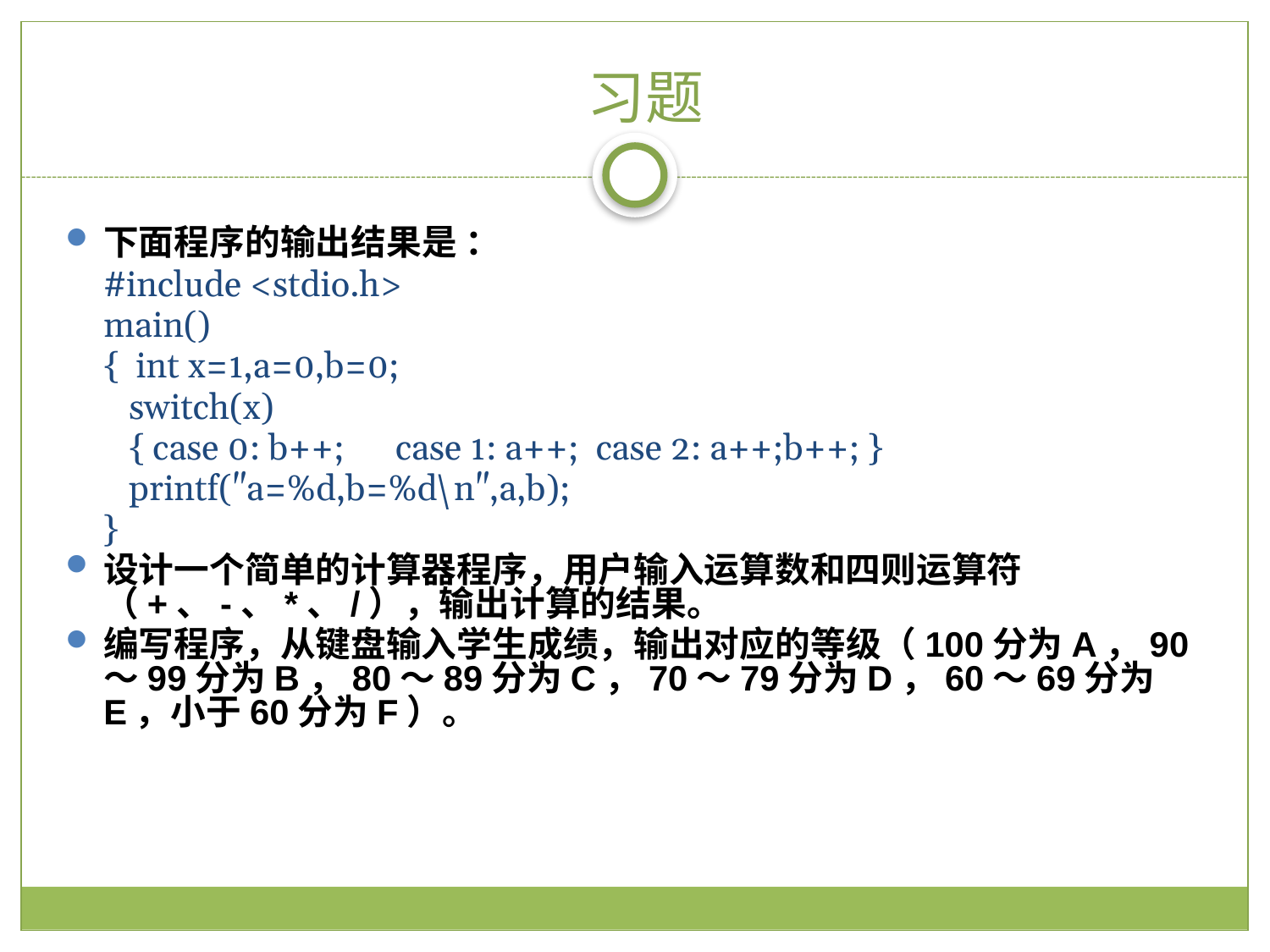

习题
下面程序的输出结果是 ：
#include <stdio.h>
main()
{  int x=1,a=0,b=0;
   switch(x)
   { case 0: b++;      case 1: a++;  case 2: a++;b++; }
   printf("a=%d,b=%d\n",a,b);
}
设计一个简单的计算器程序，用户输入运算数和四则运算符（+、-、*、/），输出计算的结果。
编写程序，从键盘输入学生成绩，输出对应的等级（100分为A，90～99分为B，80～89分为C，70～79分为D，60～69分为E，小于60分为F）。